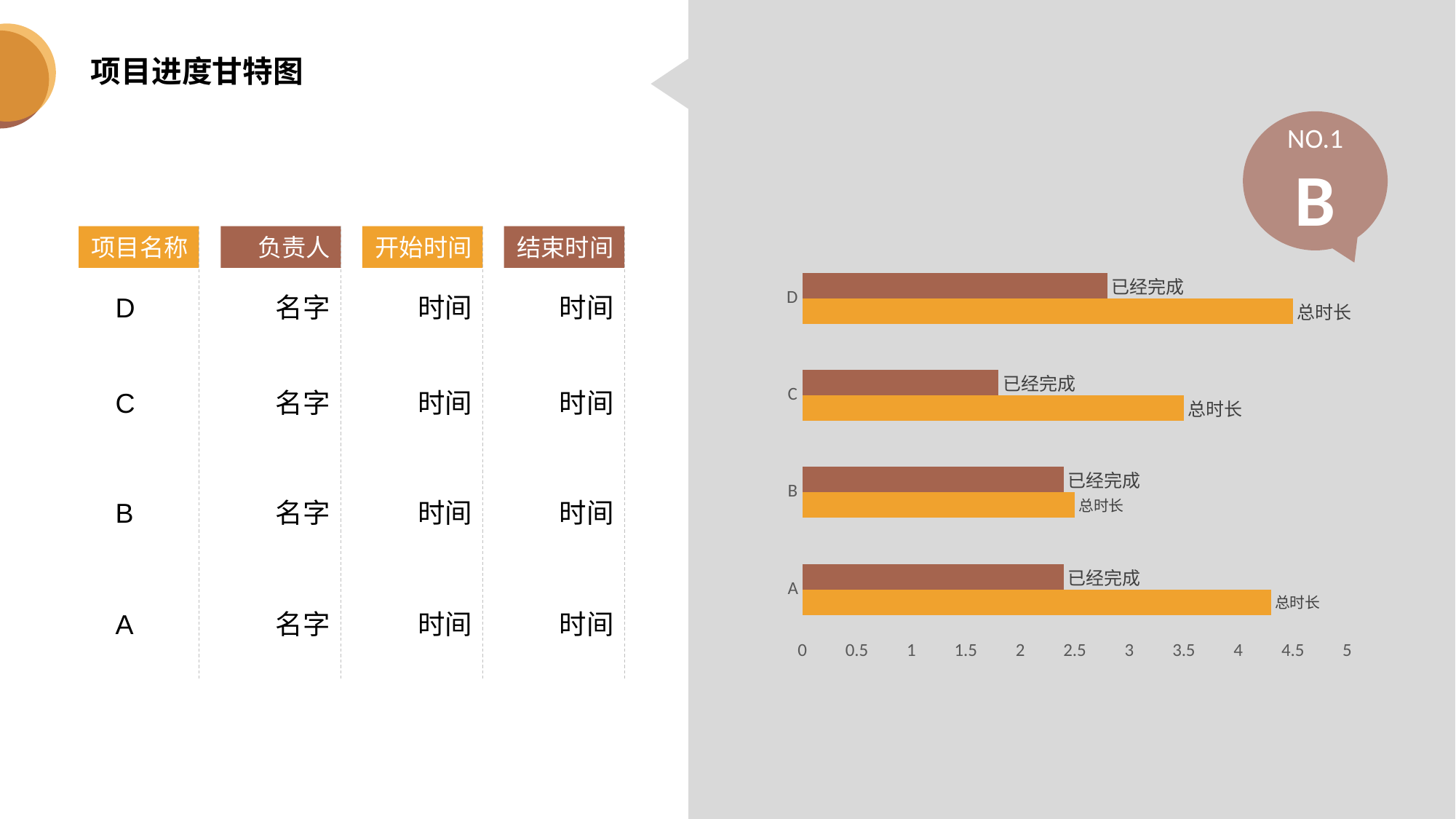

项目进度甘特图
NO.1
B
项目名称
负责人
开始时间
结束时间

### Chart

| Category | Q1 | Q2 |
|---|---|---|
| A | 4.3 | 2.4 |
| B | 2.5 | 2.4 |
| C | 3.5 | 1.8 |
| D | 4.5 | 2.8 |
D
名字
时间
时间
C
名字
时间
时间
B
名字
时间
时间
A
名字
时间
时间